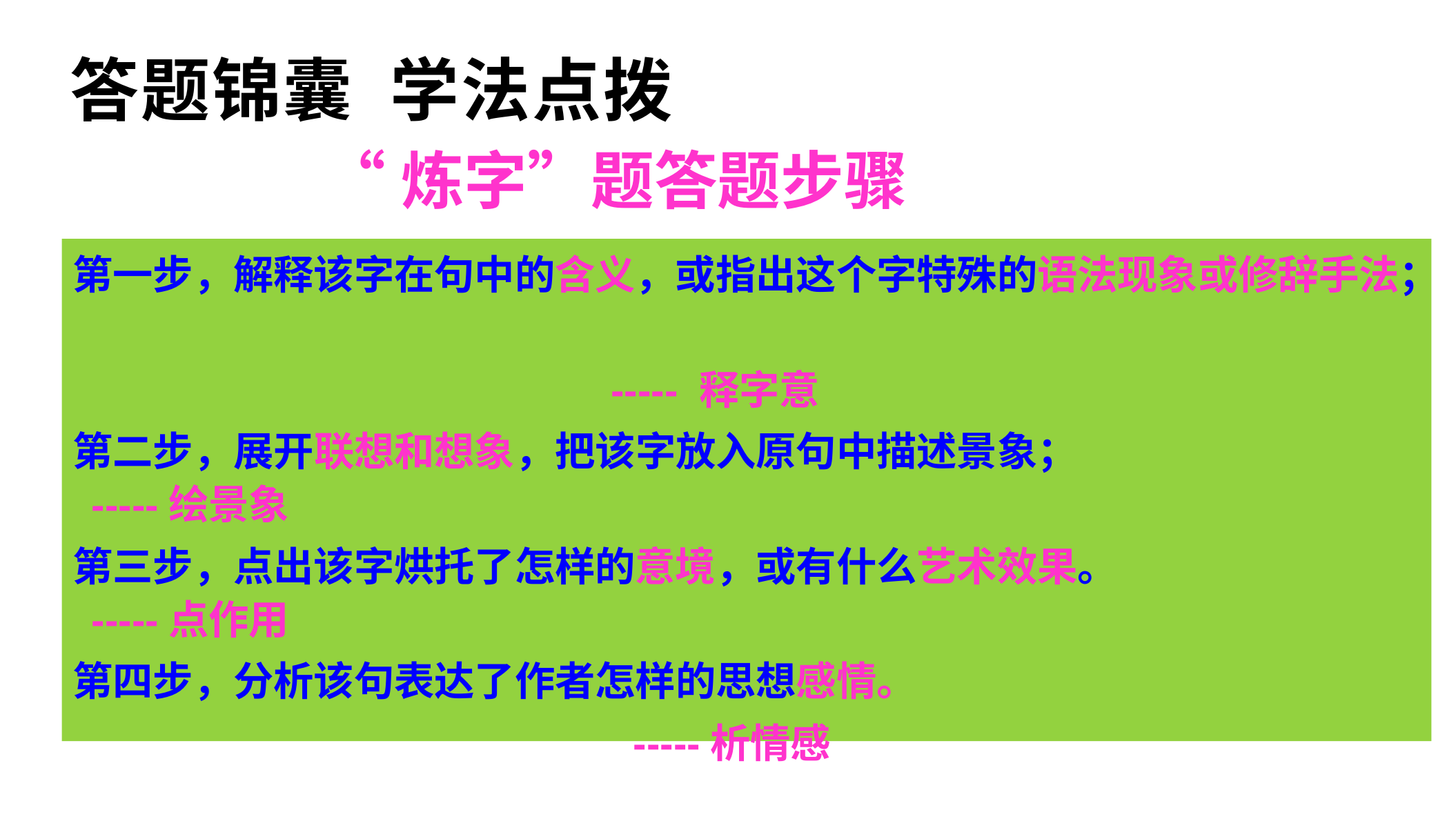

答题锦囊  学法点拨
# “炼字”题答题步骤
第一步，解释该字在句中的含义，或指出这个字特殊的语法现象或修辞手法；
                                                ----- 释字意
第二步，展开联想和想象，把该字放入原句中描述景象；                                    -----绘景象
第三步，点出该字烘托了怎样的意境，或有什么艺术效果。                                 -----点作用
第四步，分析该句表达了作者怎样的思想感情。
                                                  -----析情感